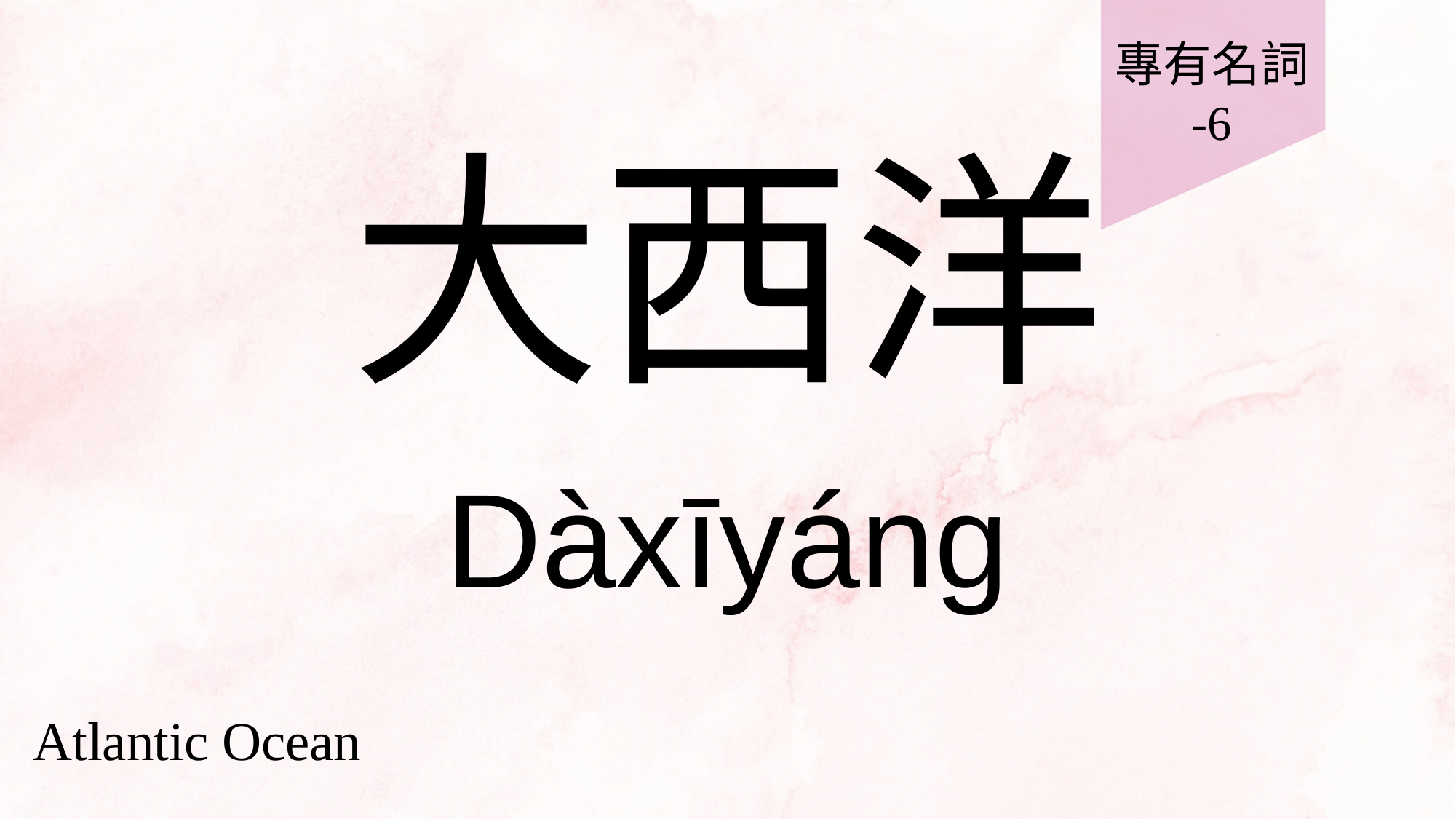

專有名詞
-6
# 大西洋
Dàxīyáng
Atlantic Ocean